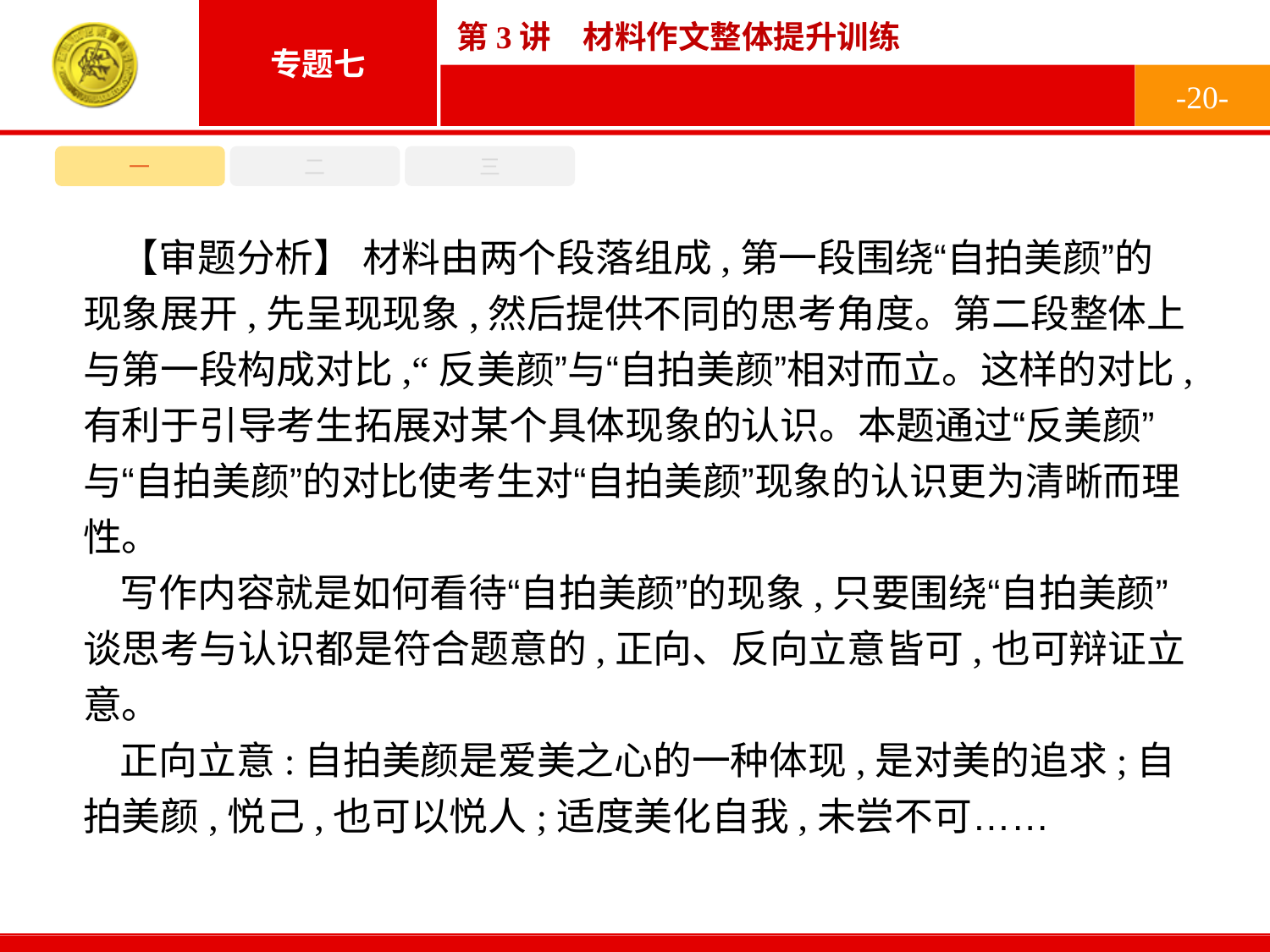

-20-
一
二
三
【审题分析】 材料由两个段落组成,第一段围绕“自拍美颜”的现象展开,先呈现现象,然后提供不同的思考角度。第二段整体上与第一段构成对比,“反美颜”与“自拍美颜”相对而立。这样的对比,有利于引导考生拓展对某个具体现象的认识。本题通过“反美颜”与“自拍美颜”的对比使考生对“自拍美颜”现象的认识更为清晰而理性。
写作内容就是如何看待“自拍美颜”的现象,只要围绕“自拍美颜”谈思考与认识都是符合题意的,正向、反向立意皆可,也可辩证立意。
正向立意:自拍美颜是爱美之心的一种体现,是对美的追求;自拍美颜,悦己,也可以悦人;适度美化自我,未尝不可……